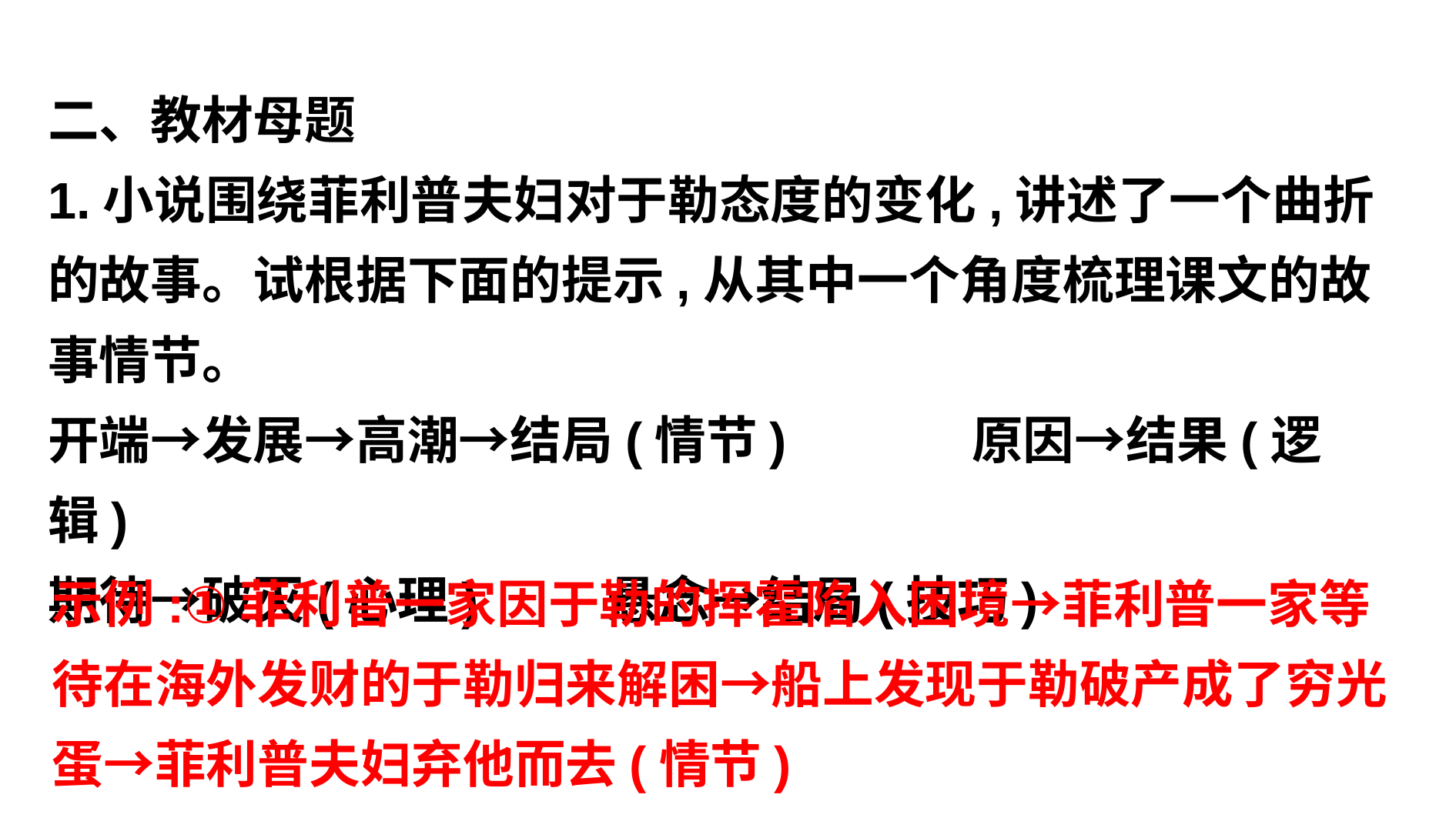

二、教材母题
1.小说围绕菲利普夫妇对于勒态度的变化,讲述了一个曲折的故事。试根据下面的提示,从其中一个角度梳理课文的故事情节。
开端→发展→高潮→结局(情节)     	原因→结果(逻辑)
期待→破灭(心理)	      悬念→结局(技巧)
示例:①菲利普一家因于勒的挥霍陷入困境→菲利普一家等待在海外发财的于勒归来解困→船上发现于勒破产成了穷光蛋→菲利普夫妇弃他而去(情节)